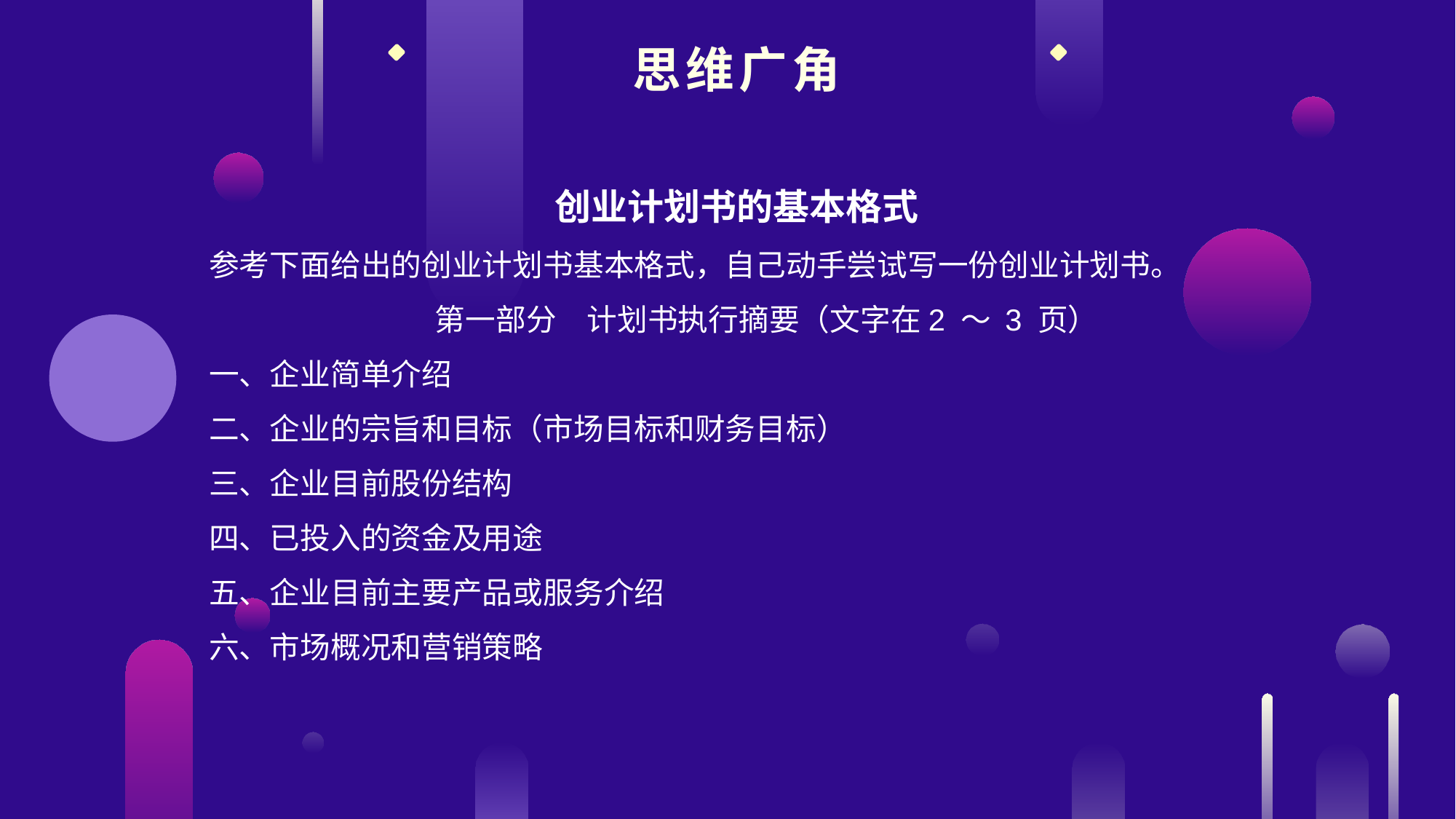

思维广角

创业计划书的基本格式
参考下面给出的创业计划书基本格式，自己动手尝试写一份创业计划书。
第一部分　计划书执行摘要（文字在2 ～ 3 页）
一、企业简单介绍
二、企业的宗旨和目标（市场目标和财务目标）
三、企业目前股份结构
四、已投入的资金及用途
五、企业目前主要产品或服务介绍
六、市场概况和营销策略